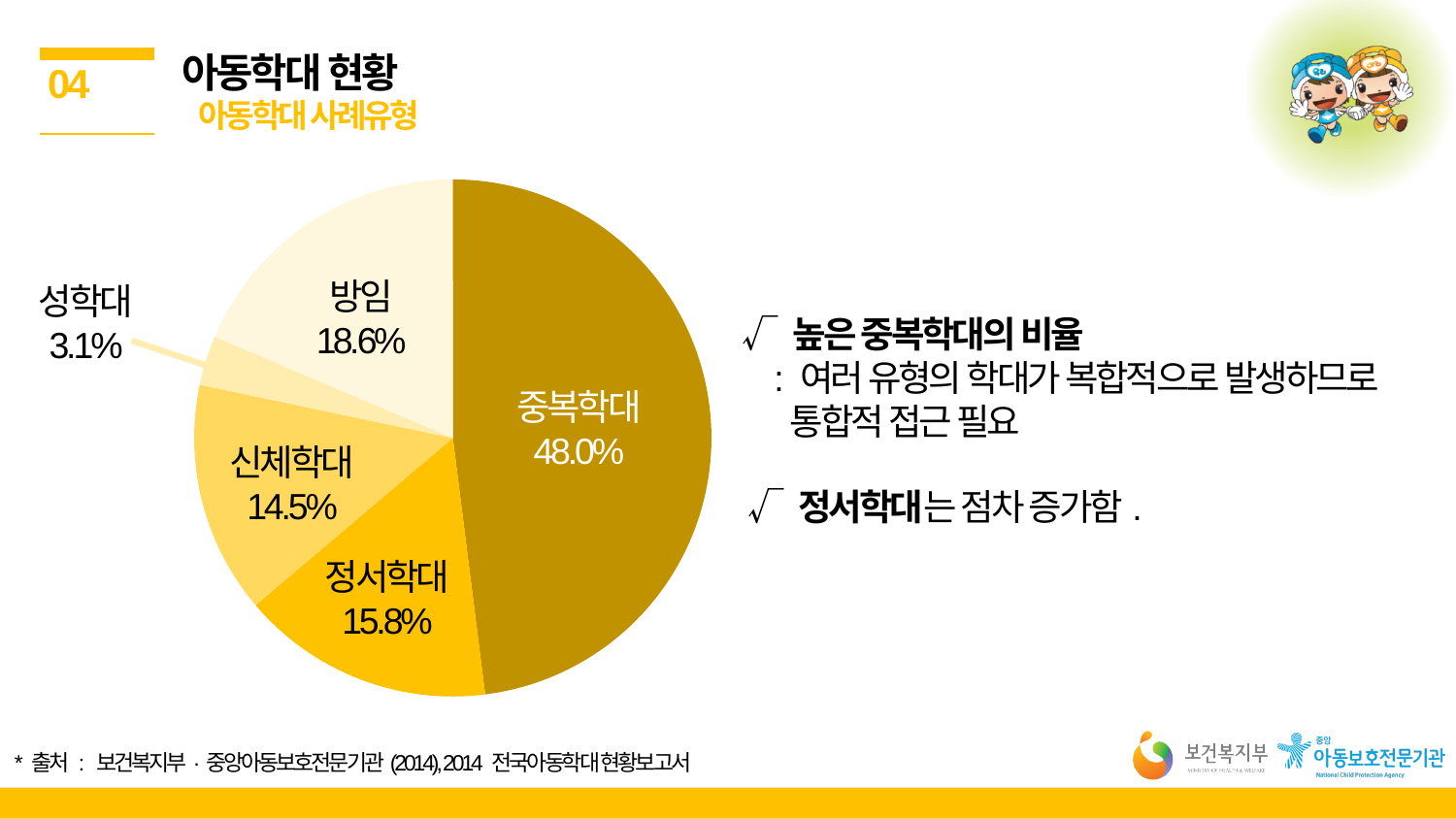

아동학대 현황
 아동학대 사례유형
04

### Chart

| Category | 판매 |
|---|---|
| 중복학대 | 48.0 |
| 정서학대 | 15.8 |
| 신체학대 | 14.5 |
| 성학대 | 3.1 |
| 방임 | 18.6 |
성학대
3.1%
중복학대
48.0%
신체학대
14.5%
정서학대
15.8%
√ 높은 중복학대의 비율
    : 여러 유형의 학대가 복합적으로 발생하므로
     통합적 접근 필요
√ 정서학대는 점차 증가함.
* 출처 :  보건복지부·중앙아동보호전문기관(2014), 2014 전국아동학대 현황보고서